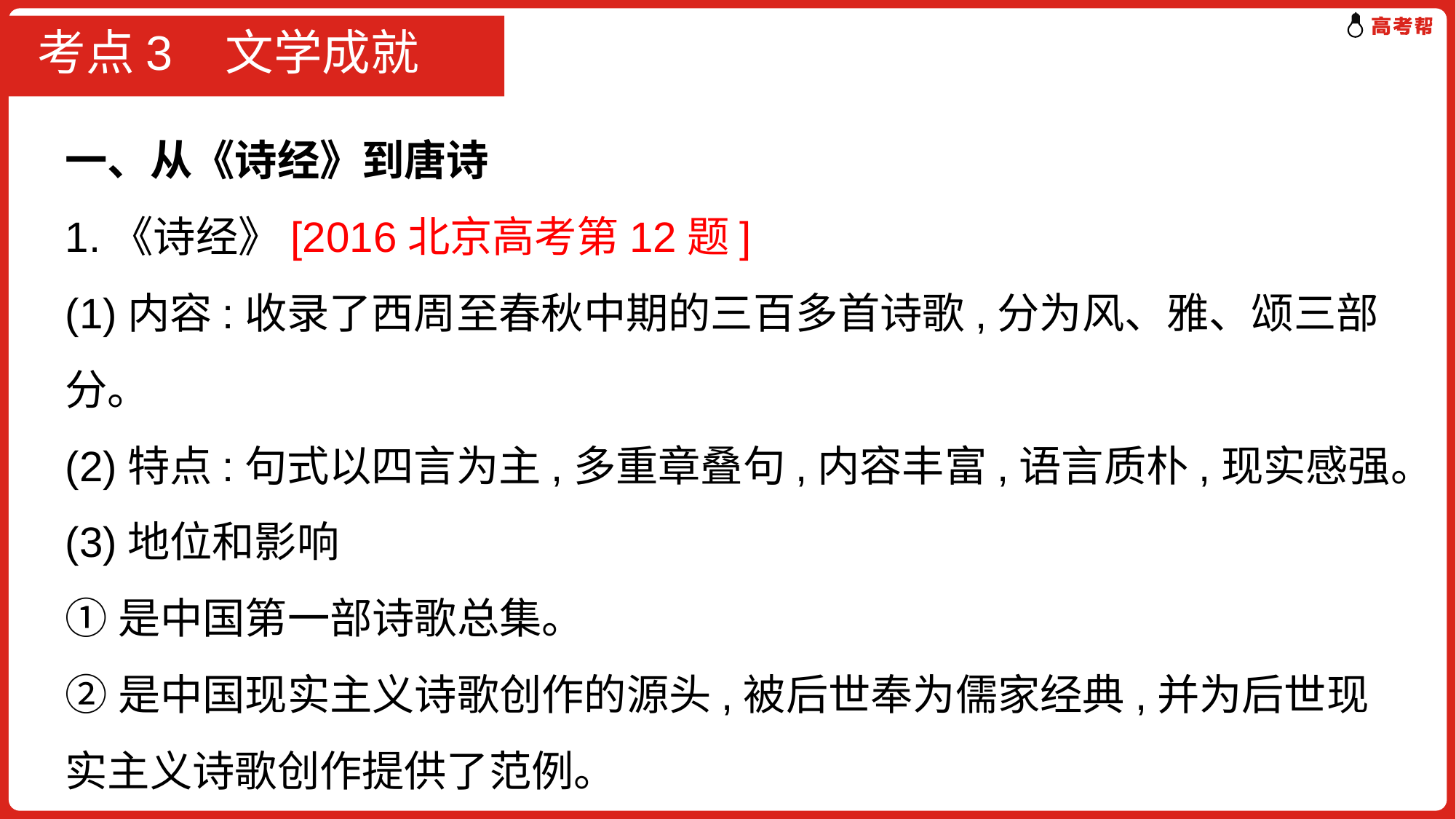

# 考点3   文学成就
一、从《诗经》到唐诗
1.《诗经》[2016北京高考第12题]
(1)内容:收录了西周至春秋中期的三百多首诗歌,分为风、雅、颂三部分。
(2)特点:句式以四言为主,多重章叠句,内容丰富,语言质朴,现实感强。
(3)地位和影响
①是中国第一部诗歌总集。
②是中国现实主义诗歌创作的源头,被后世奉为儒家经典,并为后世现实主义诗歌创作提供了范例。